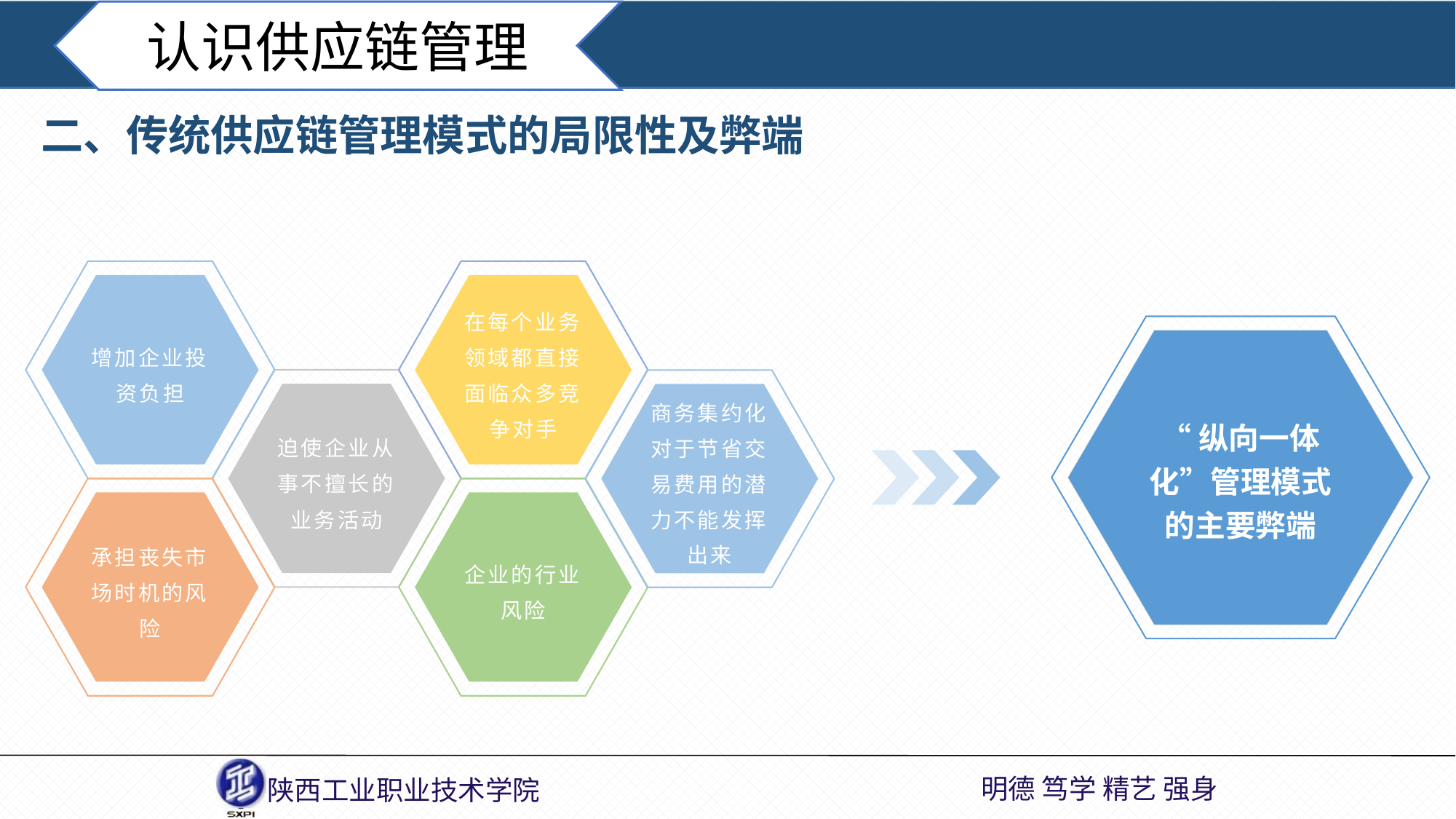

认识供应链管理
二、传统供应链管理模式的局限性及弊端

增加企业投资负担
在每个业务领域都直接面临众多竞争对手

“纵向一体化”管理模式的主要弊端

迫使企业从事不擅长的业务活动
商务集约化对于节省交易费用的潜力不能发挥出来

承担丧失市场时机的风险
企业的行业风险